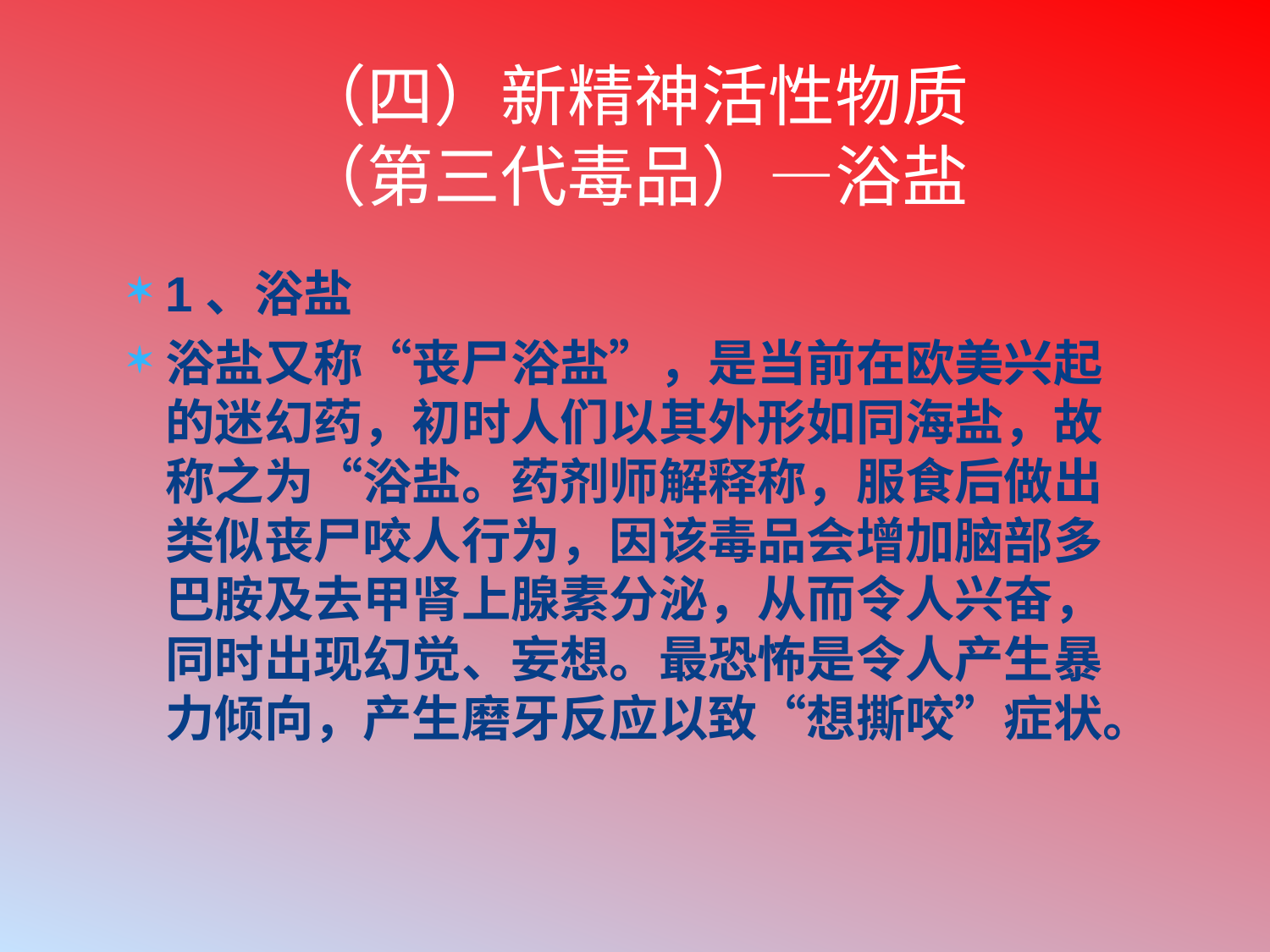

# （四）新精神活性物质 （第三代毒品）—浴盐
1、浴盐
浴盐又称“丧尸浴盐”，是当前在欧美兴起的迷幻药，初时人们以其外形如同海盐，故称之为“浴盐。药剂师解释称，服食后做出类似丧尸咬人行为，因该毒品会增加脑部多巴胺及去甲肾上腺素分泌，从而令人兴奋，同时出现幻觉、妄想。最恐怖是令人产生暴力倾向，产生磨牙反应以致“想撕咬”症状。